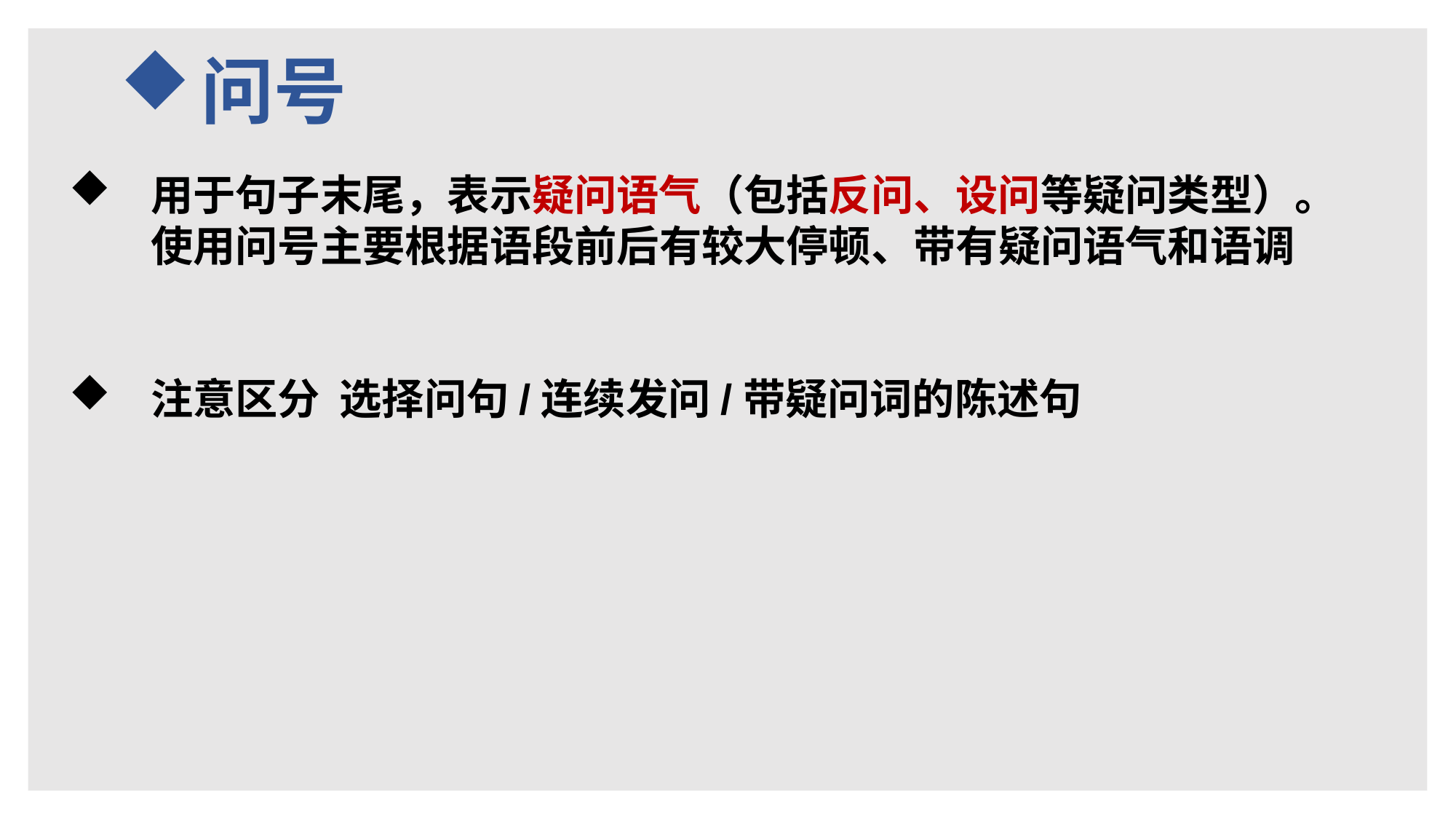

问号
用于句子末尾，表示疑问语气（包括反问、设问等疑问类型）。使用问号主要根据语段前后有较大停顿、带有疑问语气和语调

注意区分  选择问句/连续发问/带疑问词的陈述句